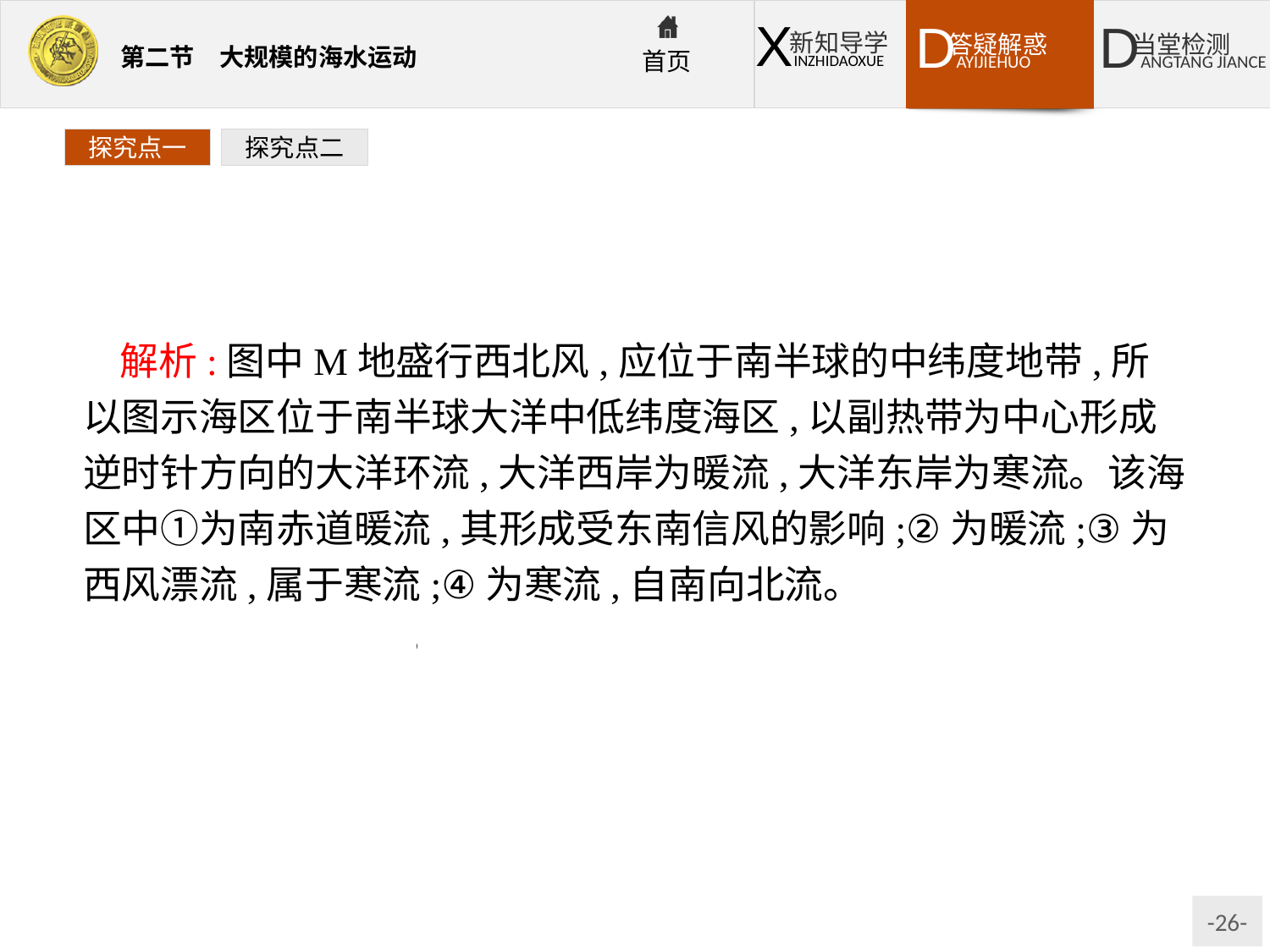

探究点一
探究点二
解析:图中M地盛行西北风,应位于南半球的中纬度地带,所以图示海区位于南半球大洋中低纬度海区,以副热带为中心形成逆时针方向的大洋环流,大洋西岸为暖流,大洋东岸为寒流。该海区中①为南赤道暖流,其形成受东南信风的影响;②为暖流;③为西风漂流,属于寒流;④为寒流,自南向北流。
答案:(1)D　(2)B